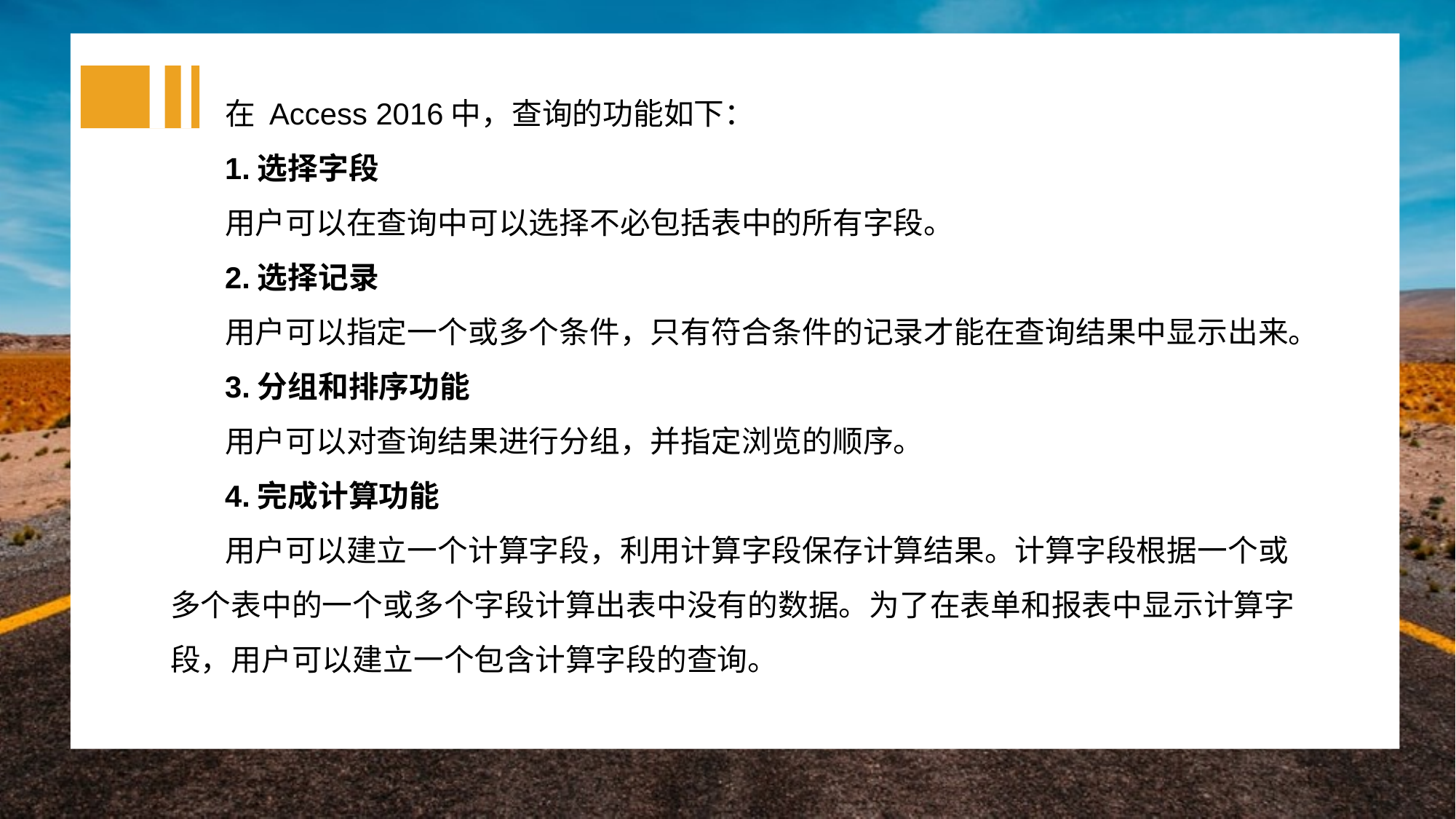

在 Access 2016中，查询的功能如下：
1.选择字段
用户可以在查询中可以选择不必包括表中的所有字段。
2.选择记录
用户可以指定一个或多个条件，只有符合条件的记录才能在查询结果中显示出来。
3.分组和排序功能
用户可以对查询结果进行分组，并指定浏览的顺序。
4.完成计算功能
用户可以建立一个计算字段，利用计算字段保存计算结果。计算字段根据一个或多个表中的一个或多个字段计算出表中没有的数据。为了在表单和报表中显示计算字段，用户可以建立一个包含计算字段的查询。